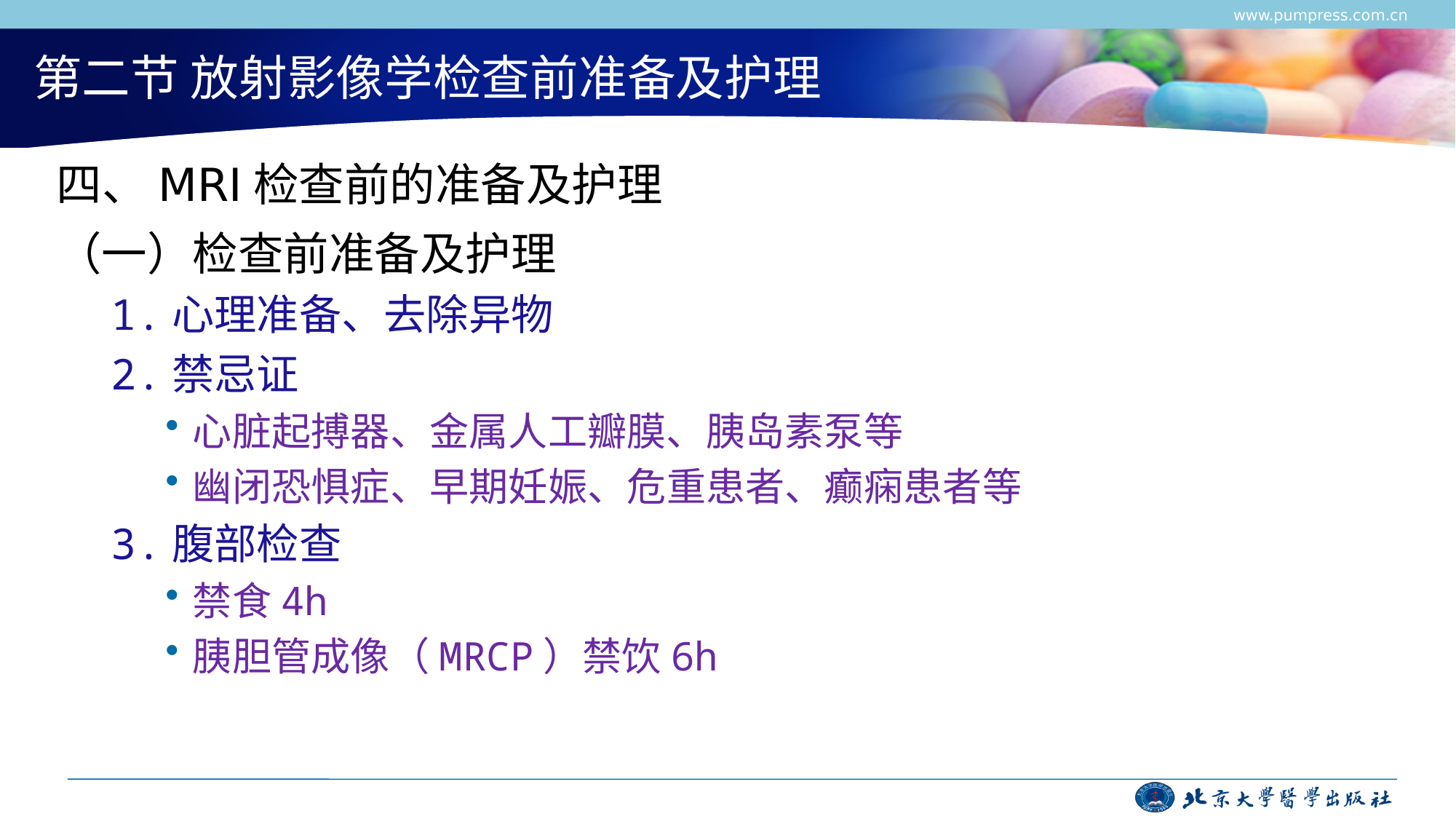

www.pumpress.com.cn
# 第二节 放射影像学检查前准备及护理
四、MRI检查前的准备及护理
（一）检查前准备及护理
1.心理准备、去除异物
2.禁忌证
心脏起搏器、金属人工瓣膜、胰岛素泵等
幽闭恐惧症、早期妊娠、危重患者、癫痫患者等
3.腹部检查
禁食4h
胰胆管成像（MRCP）禁饮6h